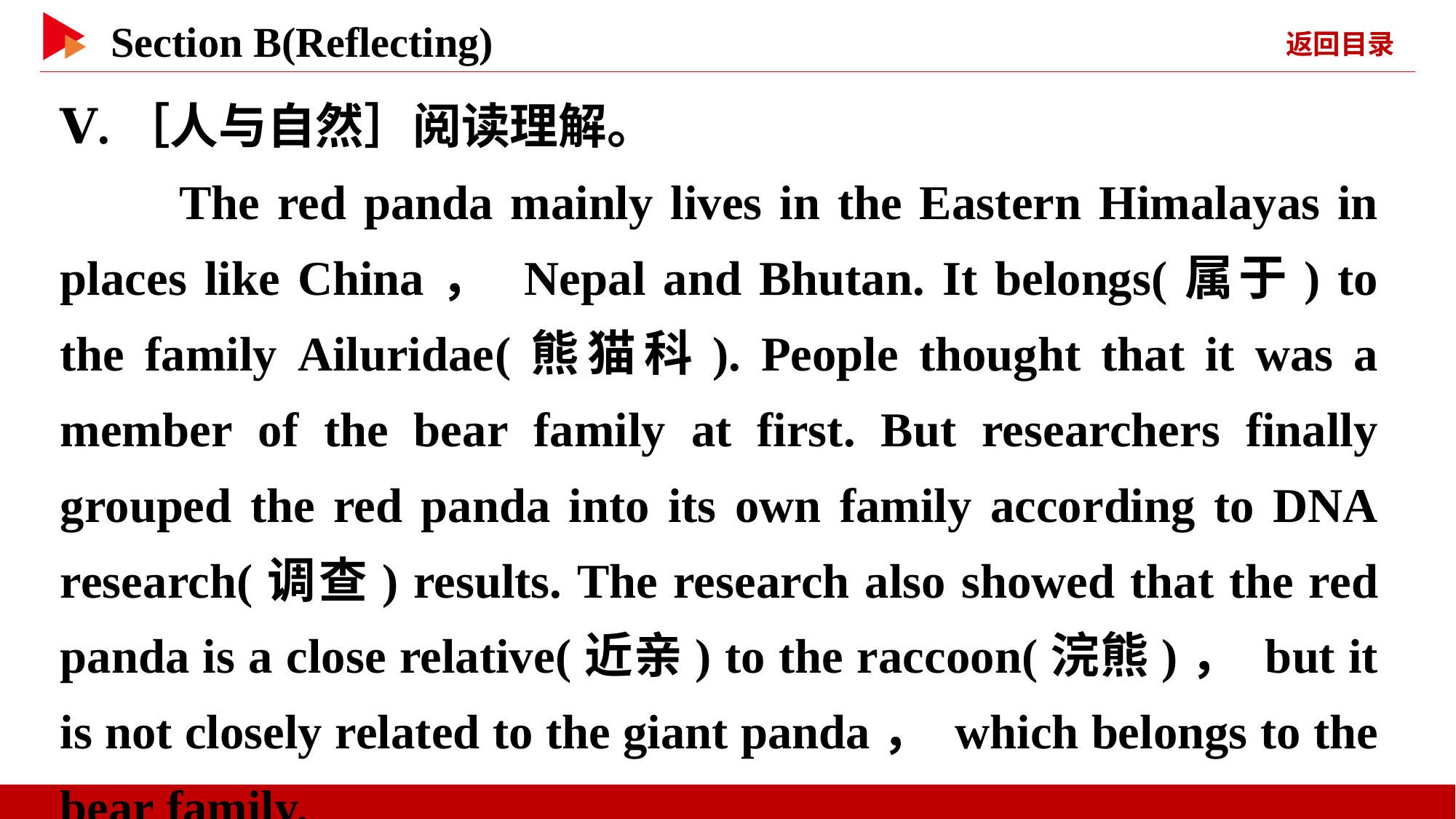

Ⅴ.［人与自然］阅读理解。
　　The red panda mainly lives in the Eastern Himalayas in places like China， Nepal and Bhutan. It belongs(属于) to the family Ailuridae(熊猫科). People thought that it was a member of the bear family at first. But researchers finally grouped the red panda into its own family according to DNA research(调查) results. The research also showed that the red panda is a close relative(近亲) to the raccoon(浣熊)， but it is not closely related to the giant panda， which belongs to the bear family.